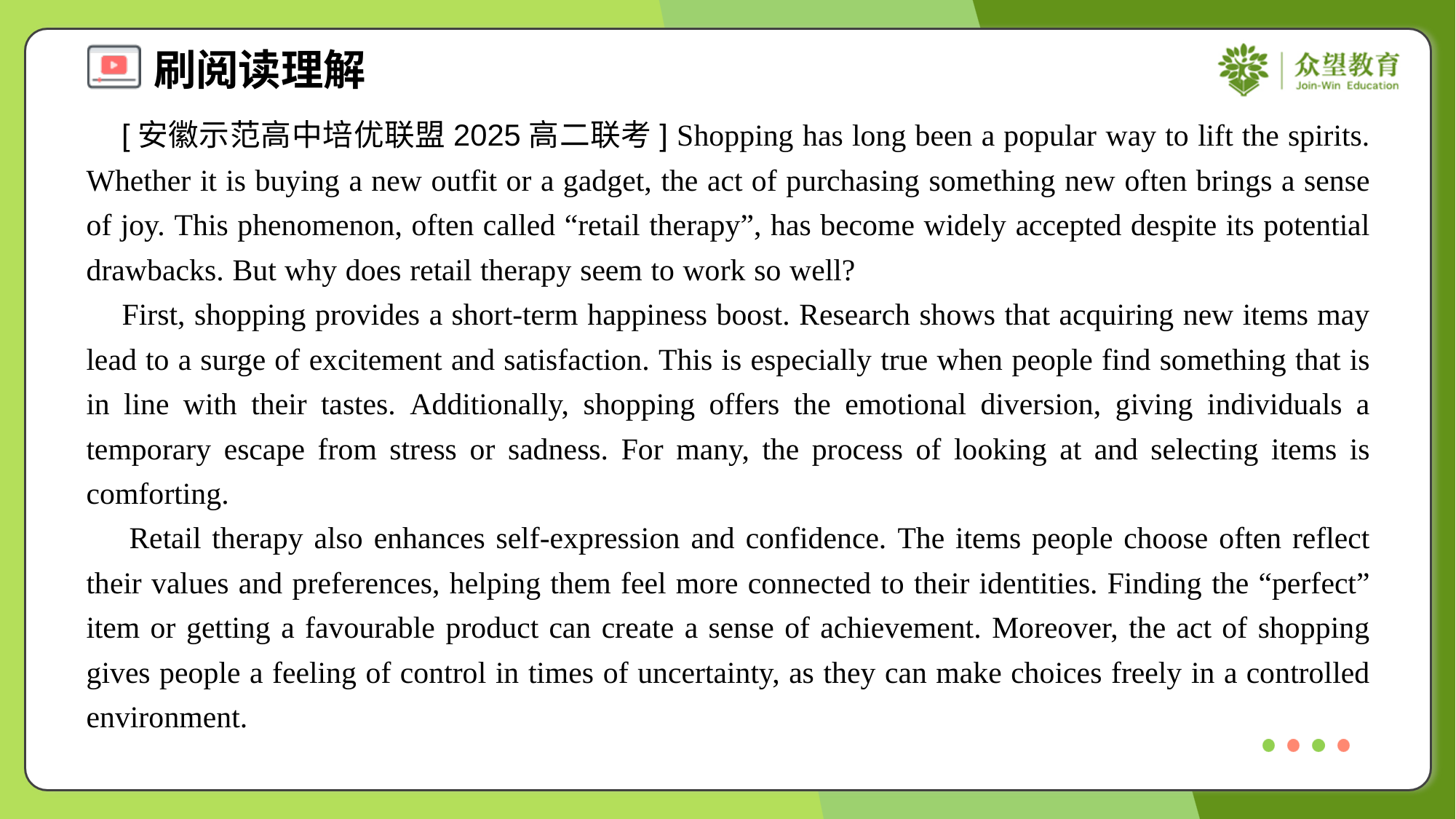

[安徽示范高中培优联盟2025高二联考] Shopping has long been a popular way to lift the spirits. Whether it is buying a new outfit or a gadget, the act of purchasing something new often brings a sense of joy. This phenomenon, often called “retail therapy”, has become widely accepted despite its potential drawbacks. But why does retail therapy seem to work so well?
    First, shopping provides a short-term happiness boost. Research shows that acquiring new items may lead to a surge of excitement and satisfaction. This is especially true when people find something that is in line with their tastes. Additionally, shopping offers the emotional diversion, giving individuals a temporary escape from stress or sadness. For many, the process of looking at and selecting items is comforting.
    Retail therapy also enhances self-expression and confidence. The items people choose often reflect their values and preferences, helping them feel more connected to their identities. Finding the “perfect” item or getting a favourable product can create a sense of achievement. Moreover, the act of shopping gives people a feeling of control in times of uncertainty, as they can make choices freely in a controlled environment.